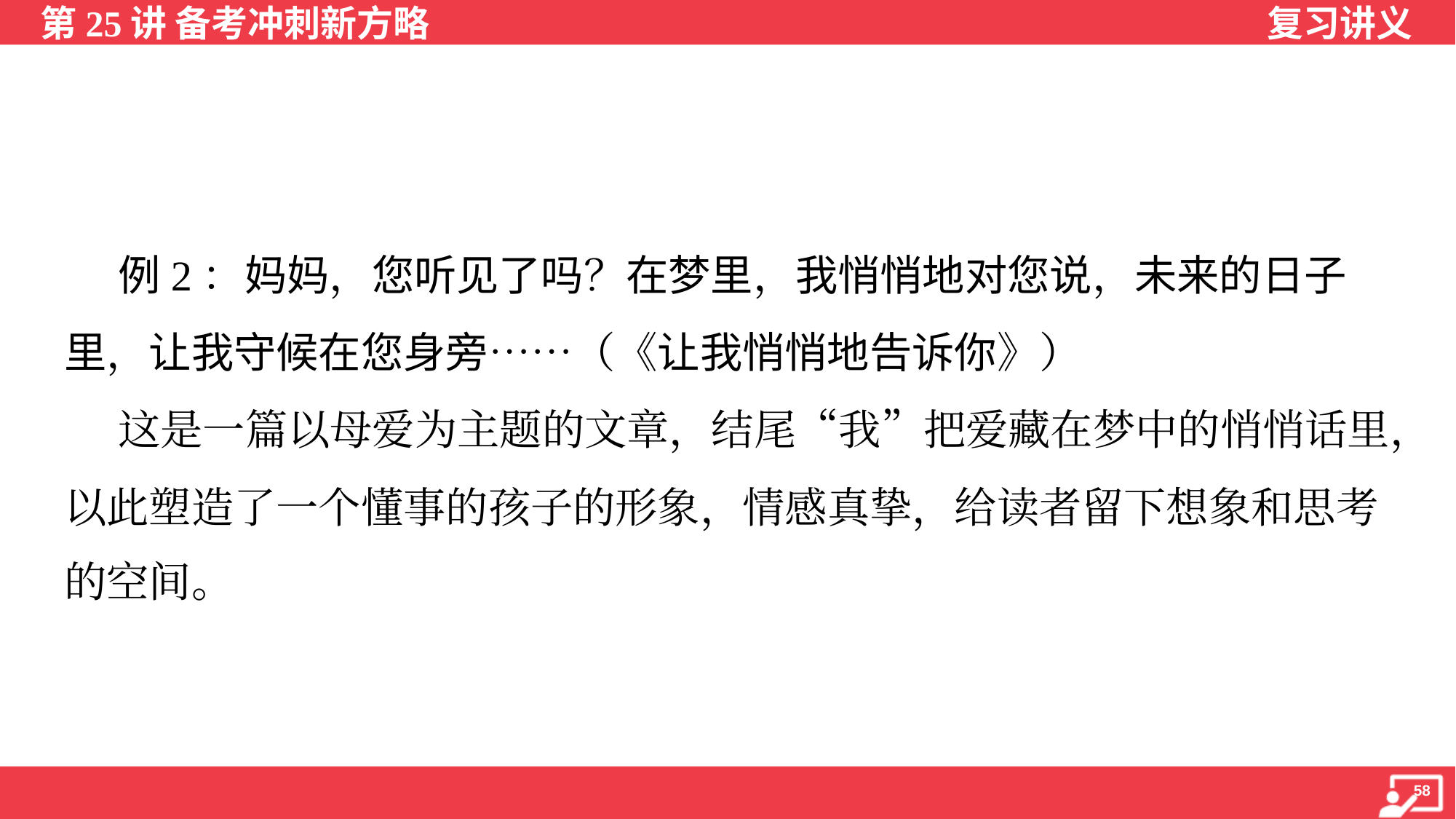

例2：妈妈，您听见了吗？在梦里，我悄悄地对您说，未来的日子
里，让我守候在您身旁……（《让我悄悄地告诉你》）
    这是一篇以母爱为主题的文章，结尾“我”把爱藏在梦中的悄悄话里，
以此塑造了一个懂事的孩子的形象，情感真挚，给读者留下想象和思考
的空间。